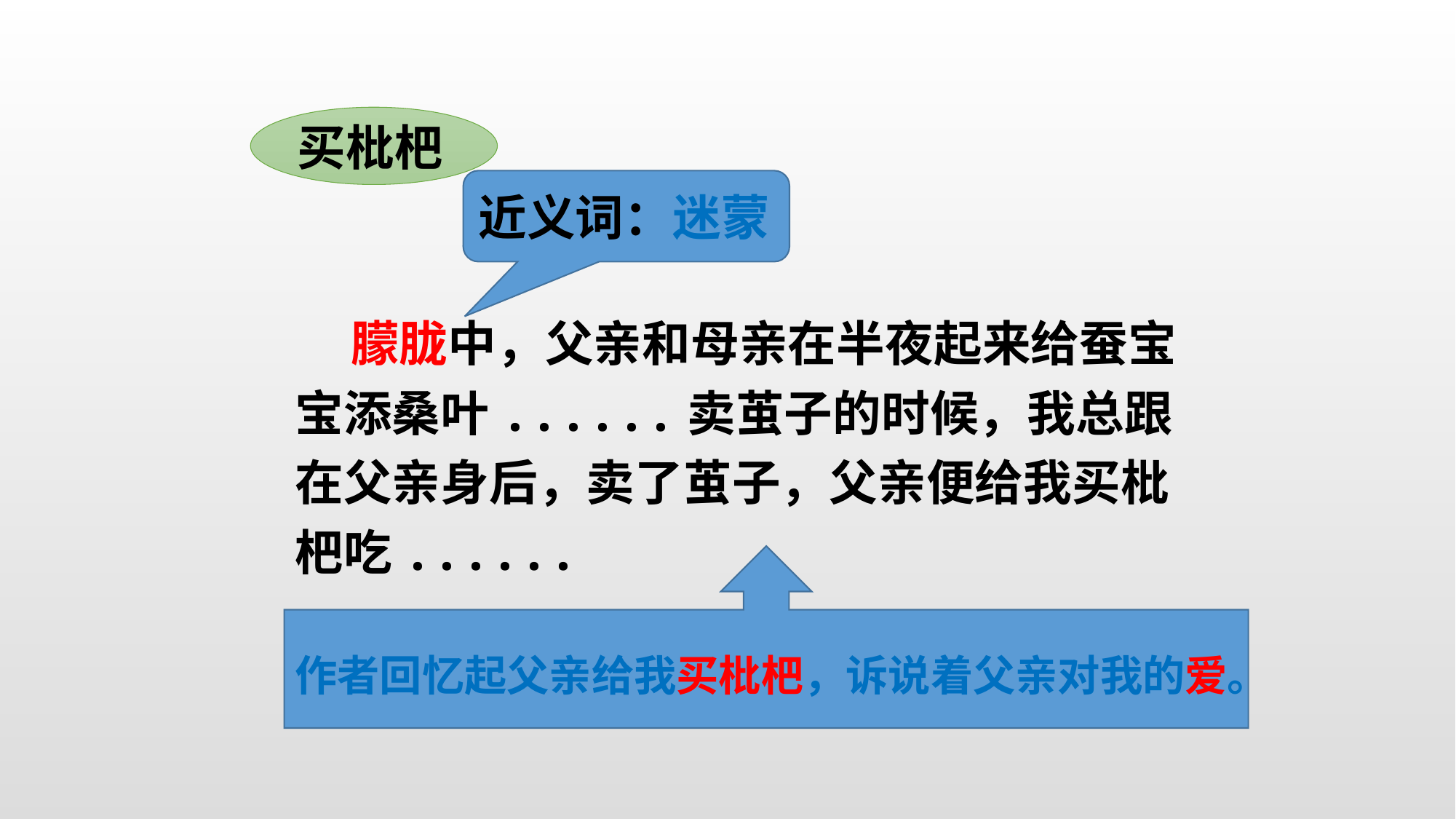

买枇杷
近义词：迷蒙
    朦胧中，父亲和母亲在半夜起来给蚕宝宝添桑叶......卖茧子的时候，我总跟在父亲身后，卖了茧子，父亲便给我买枇杷吃......
作者回忆起父亲给我买枇杷，诉说着父亲对我的爱。